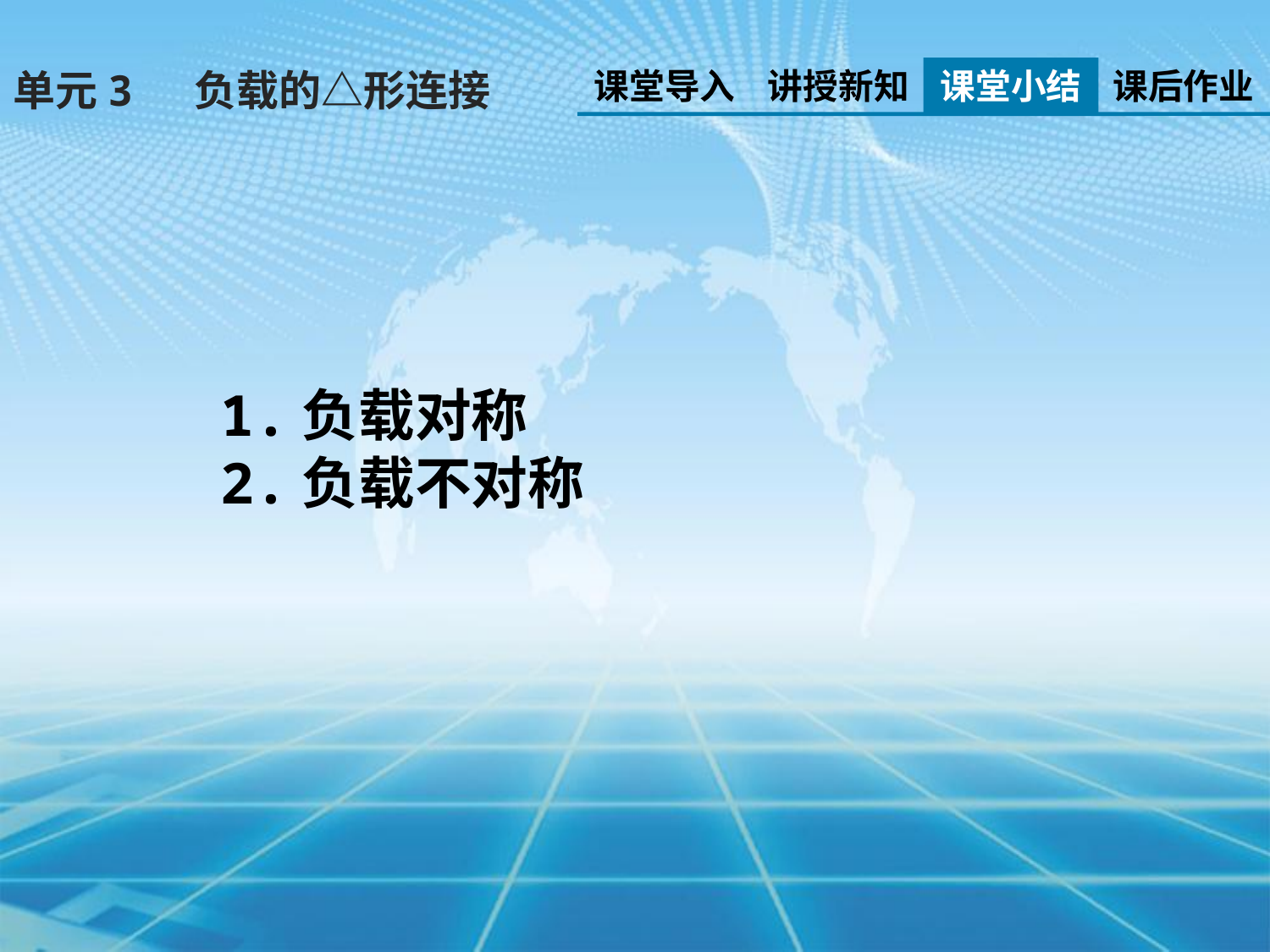

课堂导入
讲授新知
课堂小结
课后作业
单元3  负载的△形连接
1.负载对称
2.负载不对称